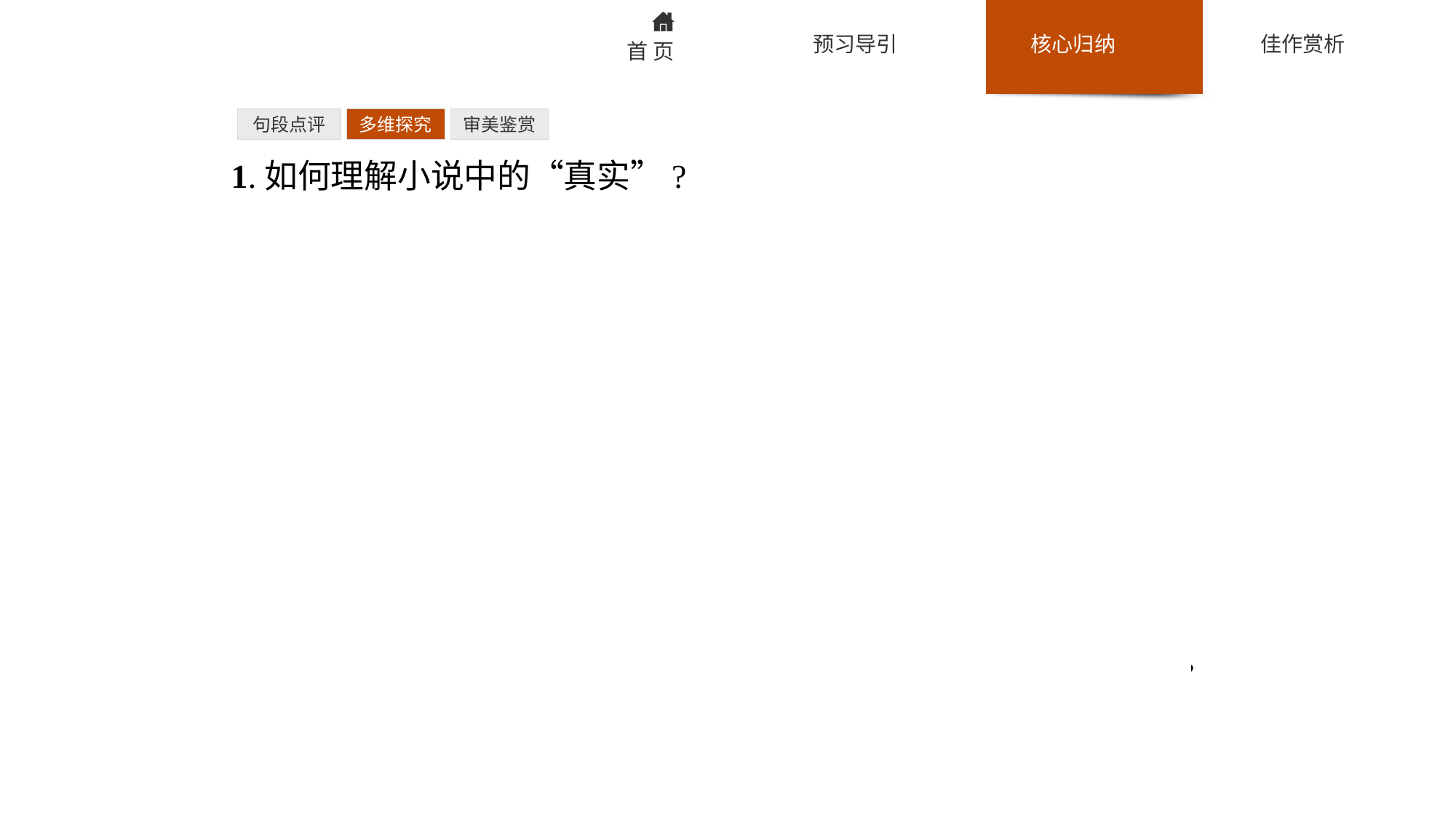

句段点评
多维探究
审美鉴赏
1.如何理解小说中的“真实”?
提示:卡夫卡并不认为原原本本地模拟、再现现实生活的原生态的作品就一定是真实的,他不要这种“表面的真实”,而要揭示“内在的真实”。他总是把虚构自然地嵌入现实之中,仿佛天然如此。他的故事从总体上说是荒诞的、夸张变形的,但有相当多的细节描写又是非常现实主义的。他对生活细节、场景细节、生理活动细节等的细致描写绝不亚于现实主义作家。从《骑桶者》中对骑桶者细致的心理、语言描写,可以印证这一点。如果缺少细节上的现实主义基础,卡夫卡的小说就会变成与传统寓言一样的说教,故事本身由于缺少形象的生动性、完整性而失去了独立性,成为理念的附庸。借助细节上描绘的精确性,心态上的逼真性,卡夫卡的作品能让人产生一种心理上的真实,与我们息息相关,甚至就像发生在自己身上一样。